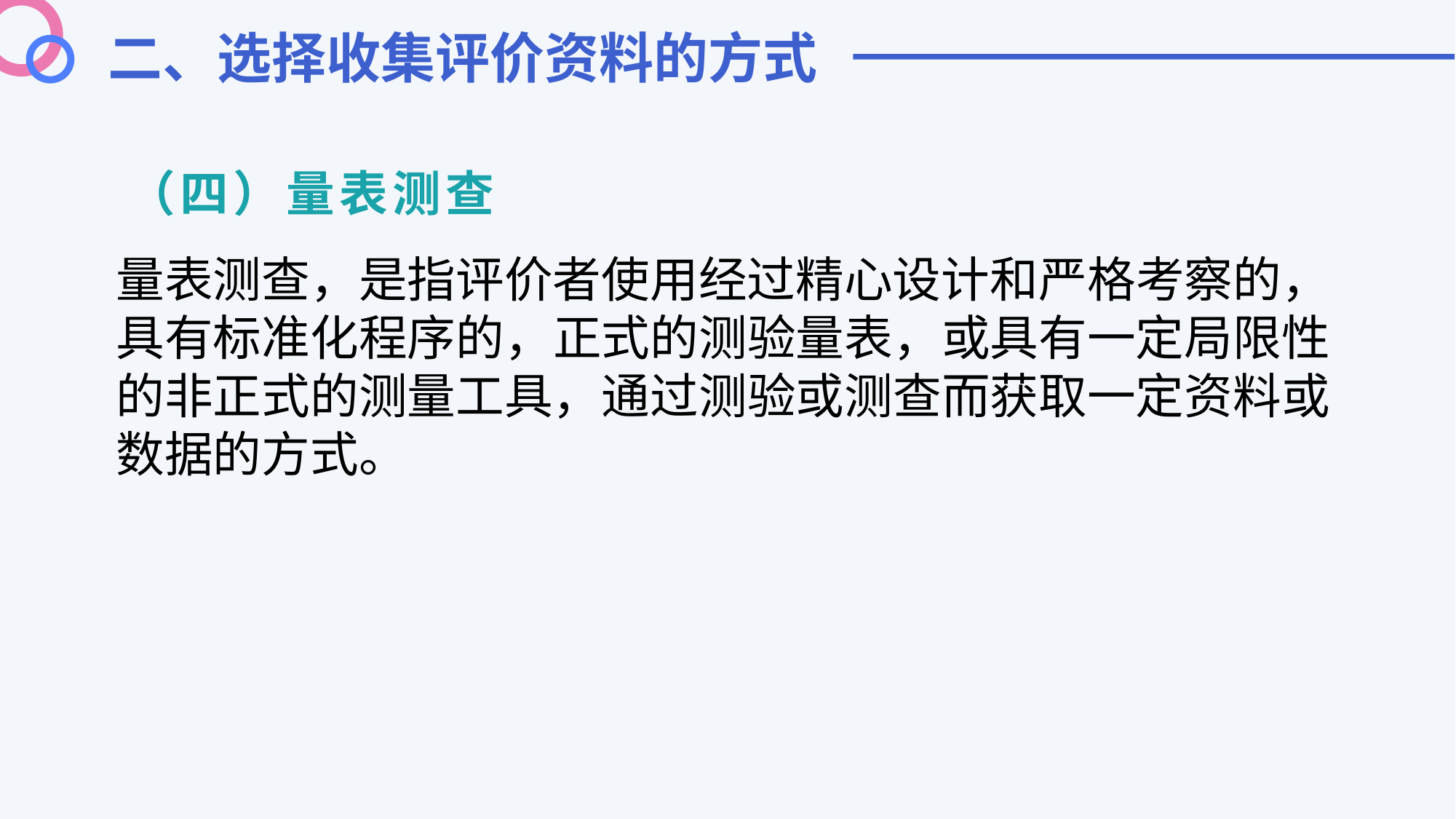

二、选择收集评价资料的方式

（四）量表测查
量表测查，是指评价者使用经过精心设计和严格考察的，具有标准化程序的，正式的测验量表，或具有一定局限性的非正式的测量工具，通过测验或测查而获取一定资料或数据的方式。